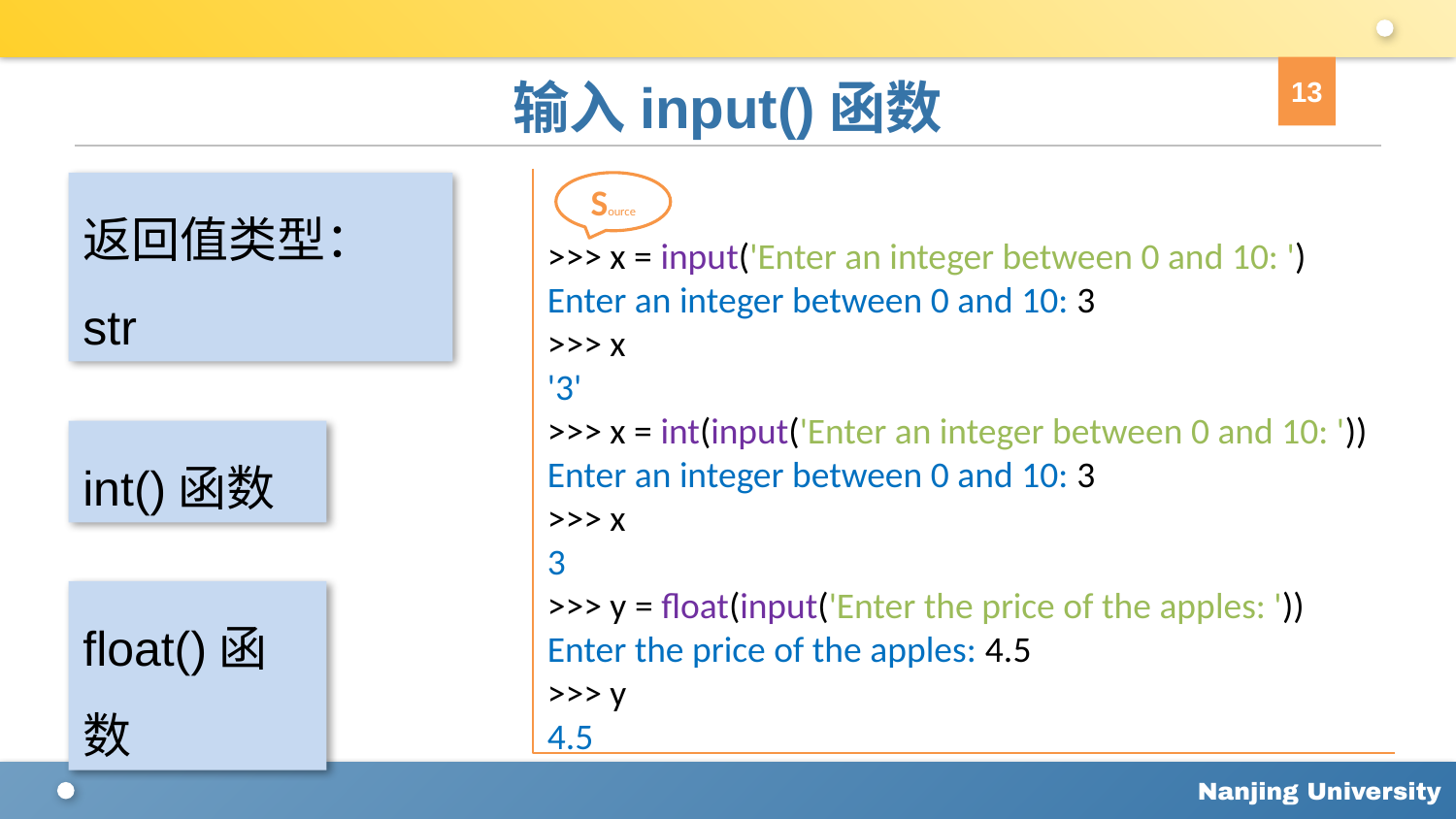

13
# 输入input()函数

>>> x = input('Enter an integer between 0 and 10: ')
Enter an integer between 0 and 10: 3
>>> x
'3'
>>> x = int(input('Enter an integer between 0 and 10: '))
Enter an integer between 0 and 10: 3
>>> x
3
>>> y = float(input('Enter the price of the apples: '))
Enter the price of the apples: 4.5
>>> y
4.5
Source
返回值类型：str
int()函数
float()函数